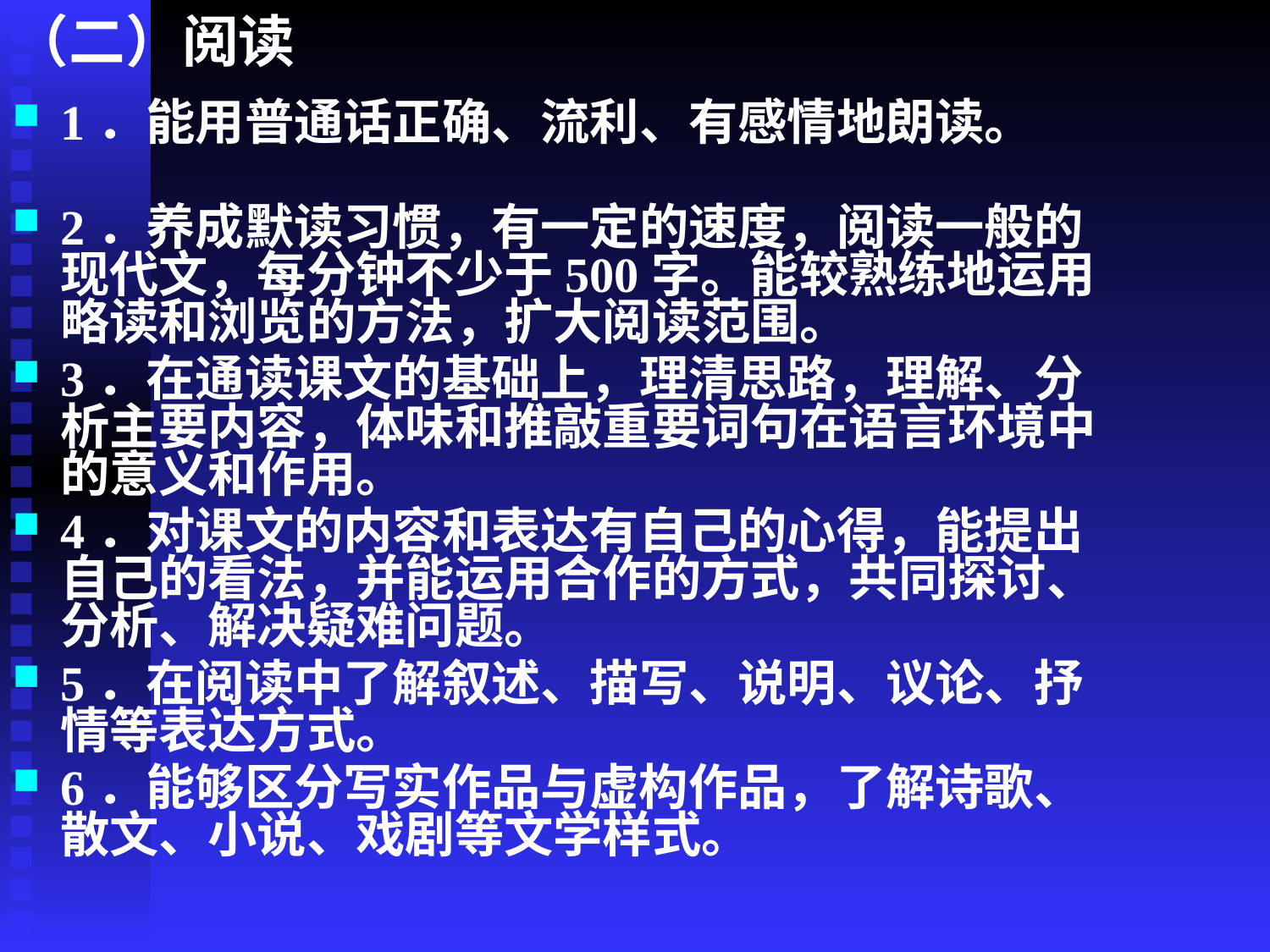

（二）阅读
1．能用普通话正确、流利、有感情地朗读。
2．养成默读习惯，有一定的速度，阅读一般的现代文，每分钟不少于500字。能较熟练地运用略读和浏览的方法，扩大阅读范围。
3．在通读课文的基础上，理清思路，理解、分析主要内容，体味和推敲重要词句在语言环境中的意义和作用。
4．对课文的内容和表达有自己的心得，能提出自己的看法，并能运用合作的方式，共同探讨、分析、解决疑难问题。
5．在阅读中了解叙述、描写、说明、议论、抒情等表达方式。
6．能够区分写实作品与虚构作品，了解诗歌、散文、小说、戏剧等文学样式。